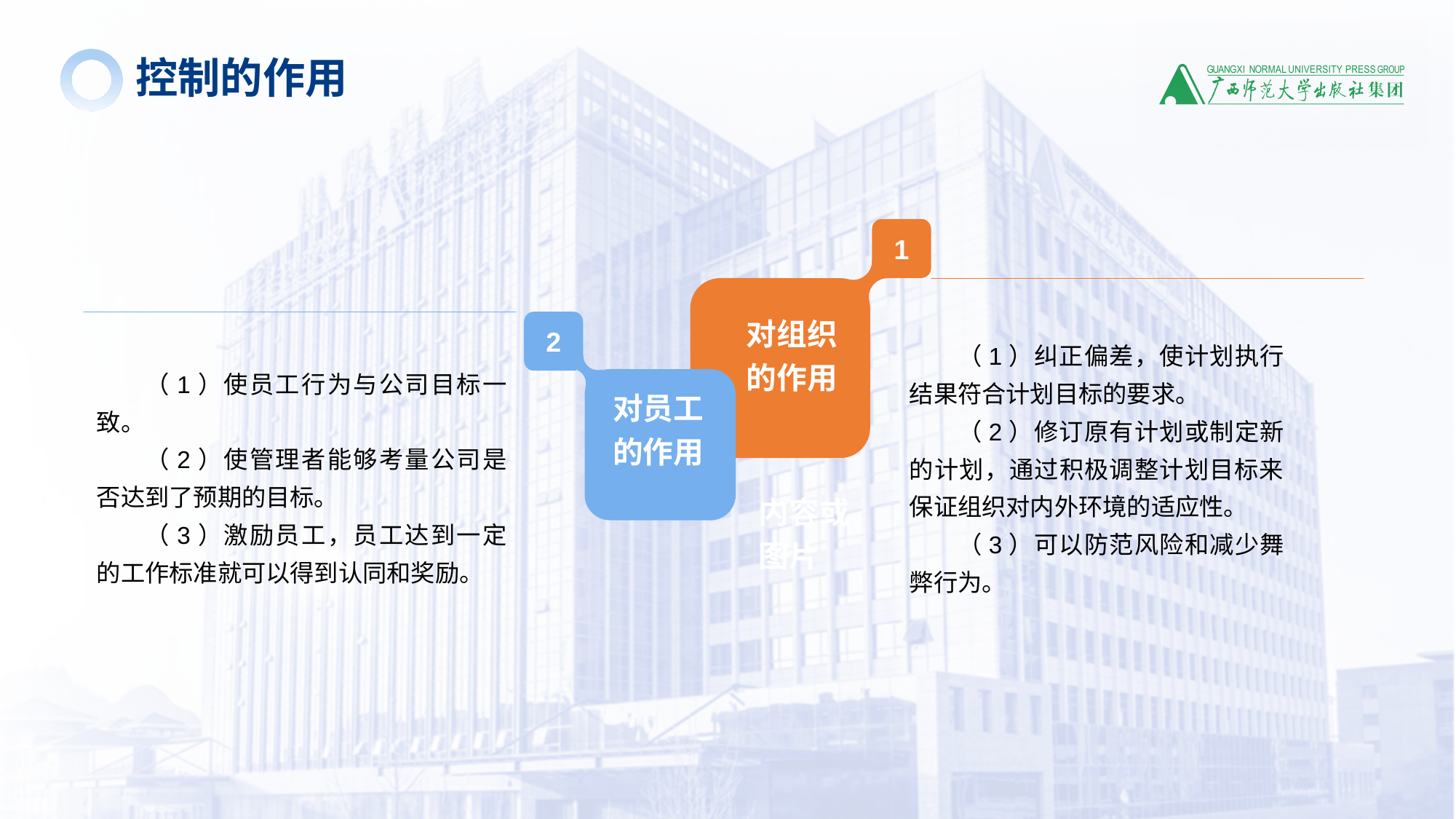

控制的作用

1

对组织的作用
2
（1）纠正偏差，使计划执行结果符合计划目标的要求。
（2）修订原有计划或制定新的计划，通过积极调整计划目标来保证组织对内外环境的适应性。
（3）可以防范风险和减少舞弊行为。
（1）使员工行为与公司目标一致。
（2）使管理者能够考量公司是否达到了预期的目标。
（3）激励员工，员工达到一定的工作标准就可以得到认同和奖励。

对员工的作用
内容或图片